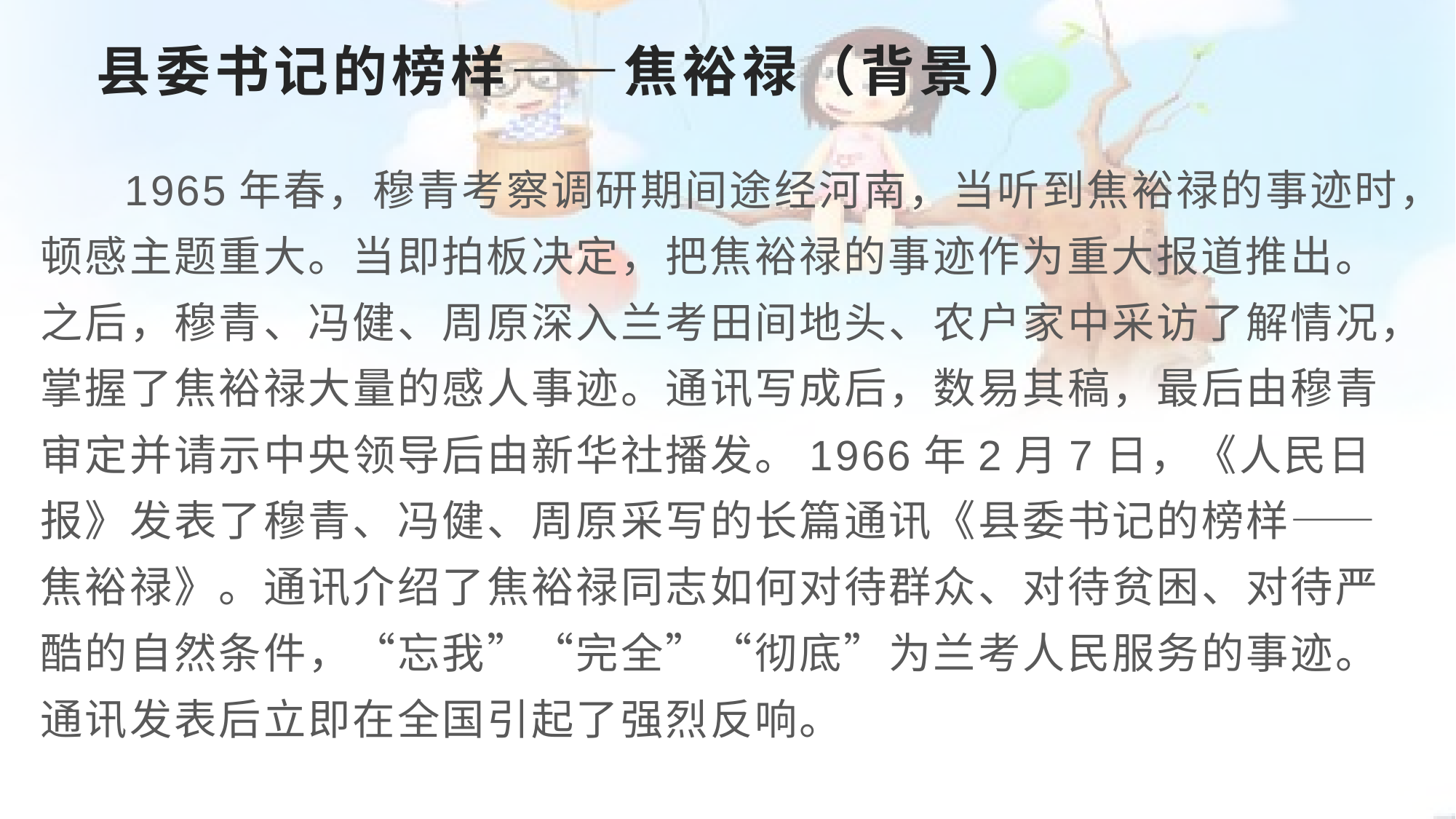

# 县委书记的榜样——焦裕禄（背景）
      1965年春，穆青考察调研期间途经河南，当听到焦裕禄的事迹时，顿感主题重大。当即拍板决定，把焦裕禄的事迹作为重大报道推出。之后，穆青、冯健、周原深入兰考田间地头、农户家中采访了解情况，掌握了焦裕禄大量的感人事迹。通讯写成后，数易其稿，最后由穆青审定并请示中央领导后由新华社播发。1966年2月7日，《人民日报》发表了穆青、冯健、周原采写的长篇通讯《县委书记的榜样——焦裕禄》。通讯介绍了焦裕禄同志如何对待群众、对待贫困、对待严酷的自然条件，“忘我”“完全”“彻底”为兰考人民服务的事迹。通讯发表后立即在全国引起了强烈反响。